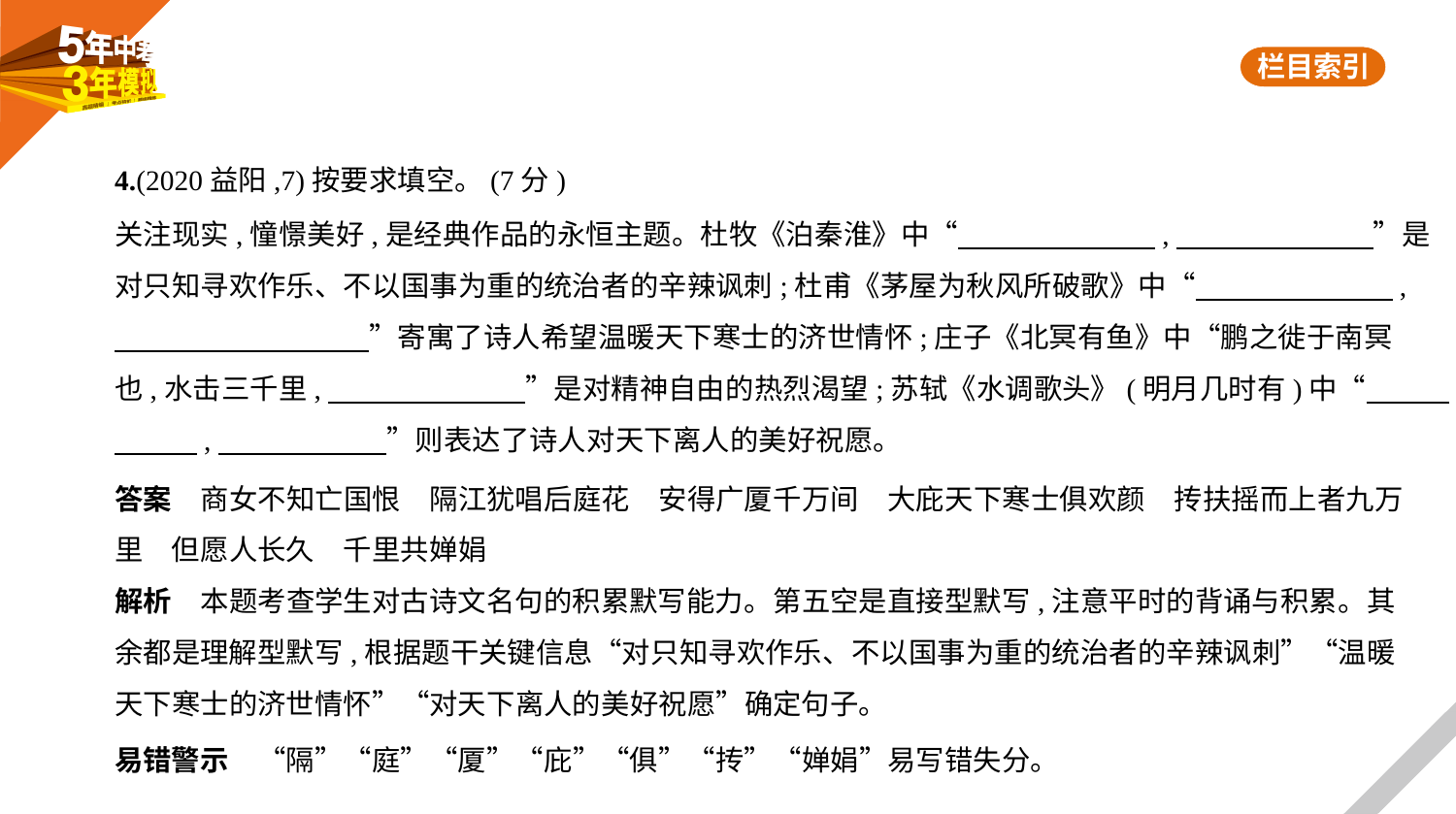

4.(2020益阳,7)按要求填空。(7分)
关注现实,憧憬美好,是经典作品的永恒主题。杜牧《泊秦淮》中“　　　　　　    ,　　　　　　    ”是
对只知寻欢作乐、不以国事为重的统治者的辛辣讽刺;杜甫《茅屋为秋风所破歌》中“　　　　　　    ,
　　　　　　　　    ”寄寓了诗人希望温暖天下寒士的济世情怀;庄子《北冥有鱼》中“鹏之徙于南冥
也,水击三千里,　　　　　　    ”是对精神自由的热烈渴望;苏轼《水调歌头》(明月几时有)中“　　    
　　    ,　　　　　    ”则表达了诗人对天下离人的美好祝愿。
答案　商女不知亡国恨　隔江犹唱后庭花　安得广厦千万间　大庇天下寒士俱欢颜　抟扶摇而上者九万
里　但愿人长久　千里共婵娟
解析　本题考查学生对古诗文名句的积累默写能力。第五空是直接型默写,注意平时的背诵与积累。其
余都是理解型默写,根据题干关键信息“对只知寻欢作乐、不以国事为重的统治者的辛辣讽刺”“温暖
天下寒士的济世情怀”“对天下离人的美好祝愿”确定句子。
易错警示　“隔”“庭”“厦”“庇”“俱”“抟”“婵娟”易写错失分。